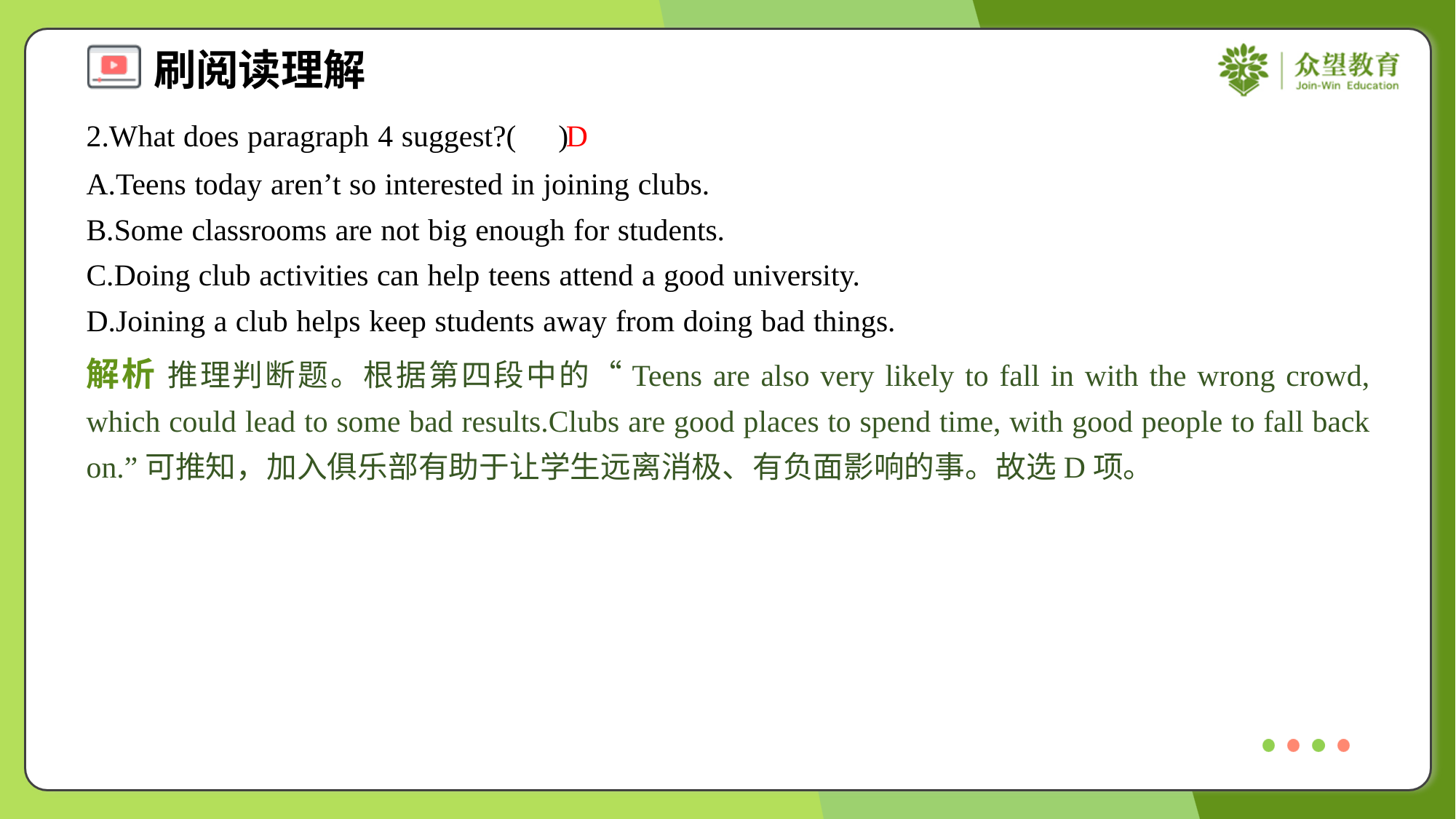

2.What does paragraph 4 suggest?(     )
D
A.Teens today aren’t so interested in joining clubs.
B.Some classrooms are not big enough for students.
C.Doing club activities can help teens attend a good university.
D.Joining a club helps keep students away from doing bad things.
解析 推理判断题。根据第四段中的“Teens are also very likely to fall in with the wrong crowd, which could lead to some bad results.Clubs are good places to spend time, with good people to fall back on.”可推知，加入俱乐部有助于让学生远离消极、有负面影响的事。故选D项。